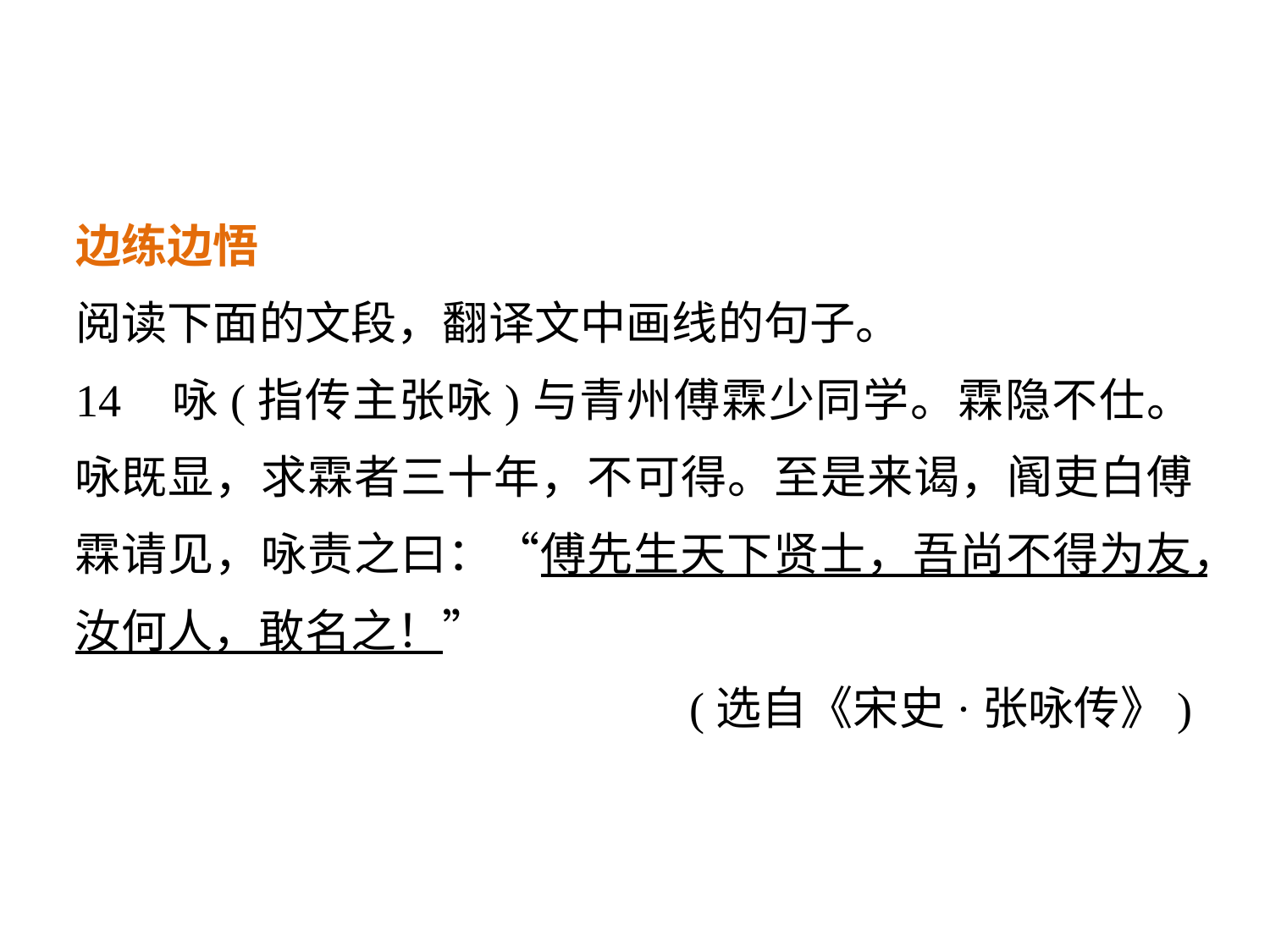

边练边悟
阅读下面的文段，翻译文中画线的句子。
14   咏(指传主张咏)与青州傅霖少同学。霖隐不仕。咏既显，求霖者三十年，不可得。至是来谒，阍吏白傅霖请见，咏责之曰：“傅先生天下贤士，吾尚不得为友，汝何人，敢名之！”
(选自《宋史·张咏传》)